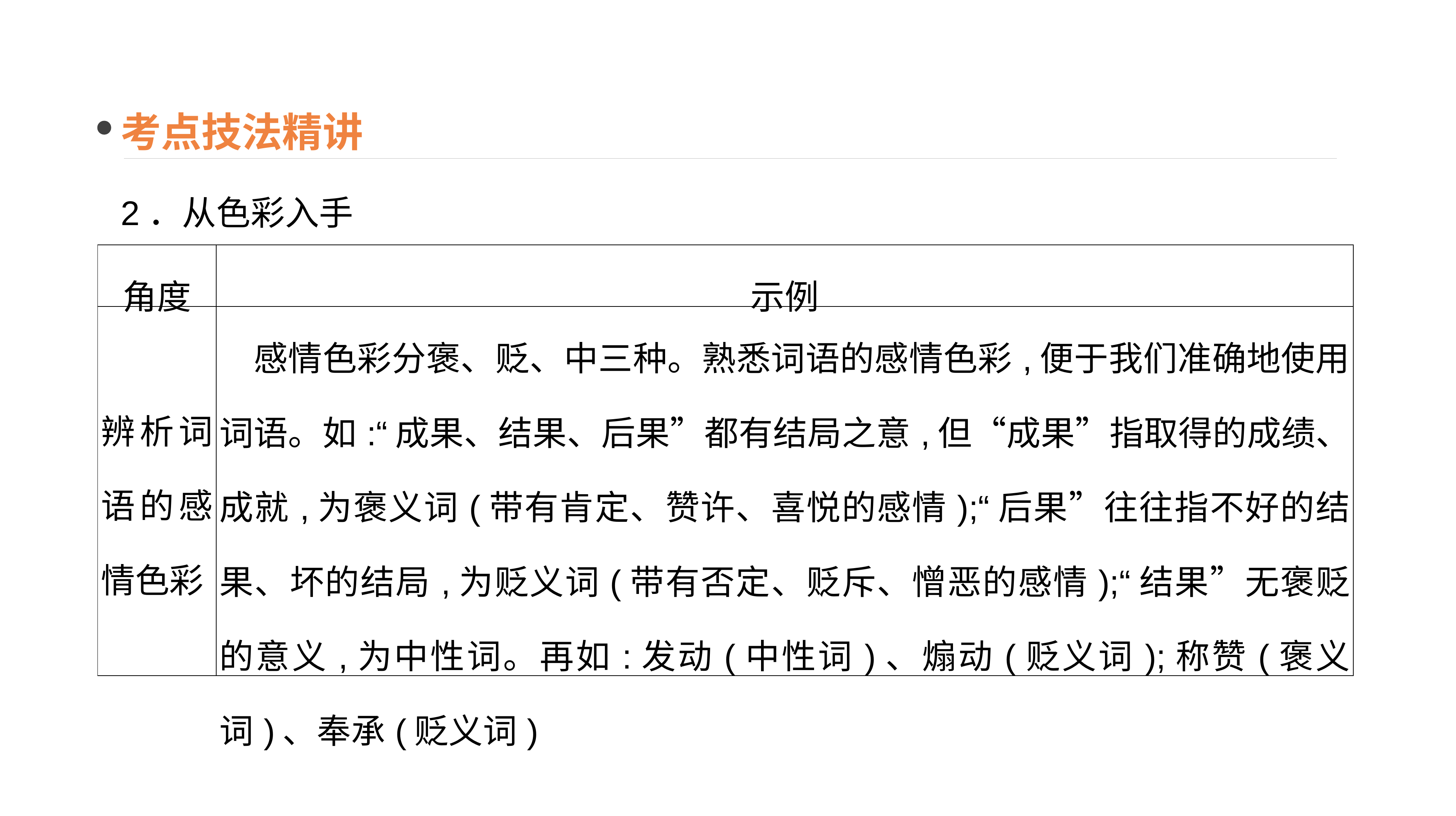

考点技法精讲

2．从色彩入手

| 角度 | 示例 |
| --- | --- |
| 辨析词语的感情色彩 | 感情色彩分褒、贬、中三种。熟悉词语的感情色彩,便于我们准确地使用词语。如:“成果、结果、后果”都有结局之意,但“成果”指取得的成绩、成就,为褒义词(带有肯定、赞许、喜悦的感情);“后果”往往指不好的结果、坏的结局,为贬义词(带有否定、贬斥、憎恶的感情);“结果”无褒贬的意义,为中性词。再如:发动(中性词)、煽动(贬义词);称赞(褒义词)、奉承(贬义词) |